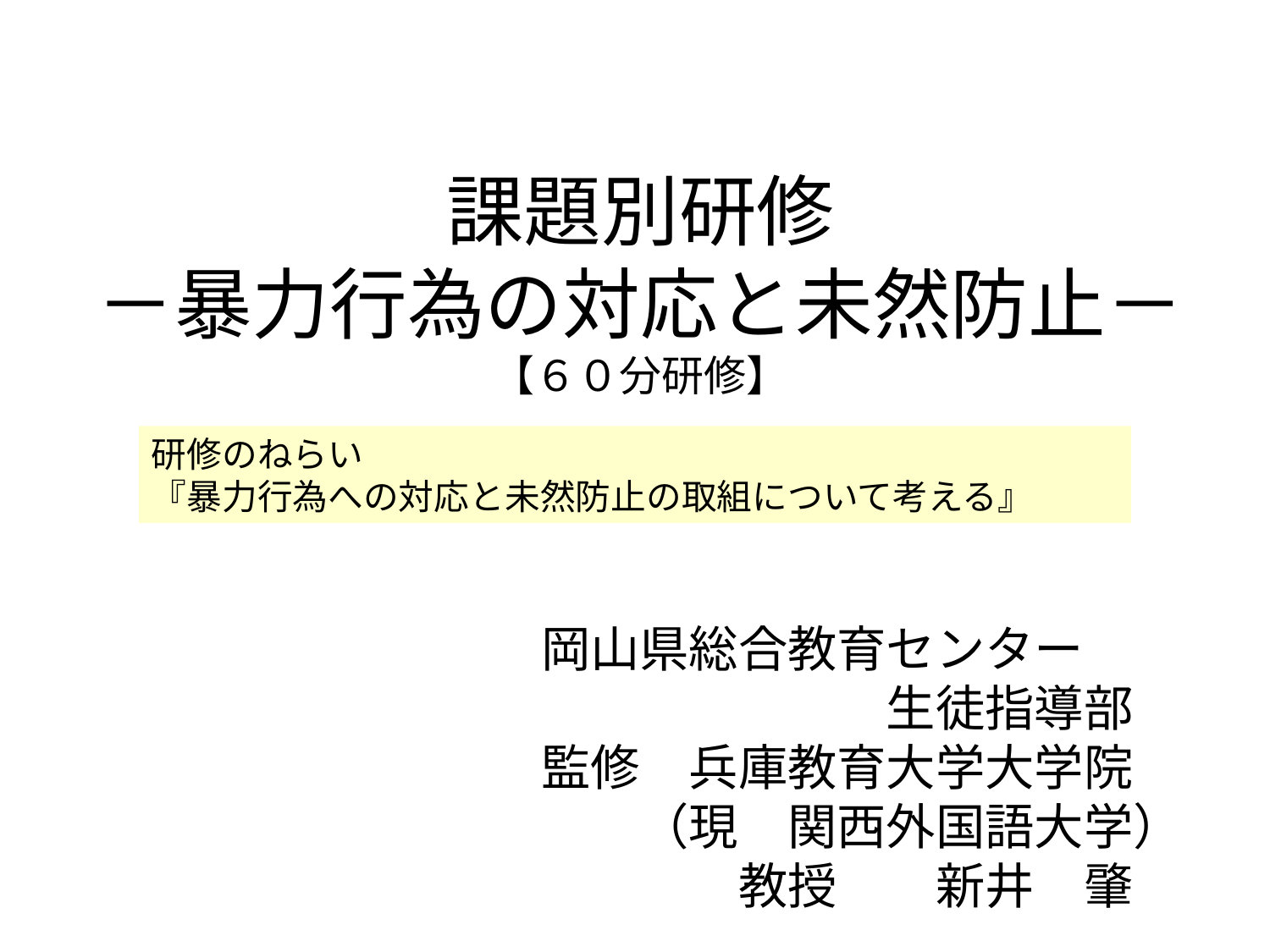

# 課題別研修 －暴力行為の対応と未然防止－ 【６０分研修】
研修のねらい
『暴力行為への対応と未然防止の取組について考える』

　　　　　　　　　岡山県総合教育センター
　　　　　　　　　　　　　　　　生徒指導部
　　　　　　　　　監修　兵庫教育大学大学院
　　　　　　　　　　　（現　関西外国語大学）
　　　　　　　　　　　　　教授　　新井　肇